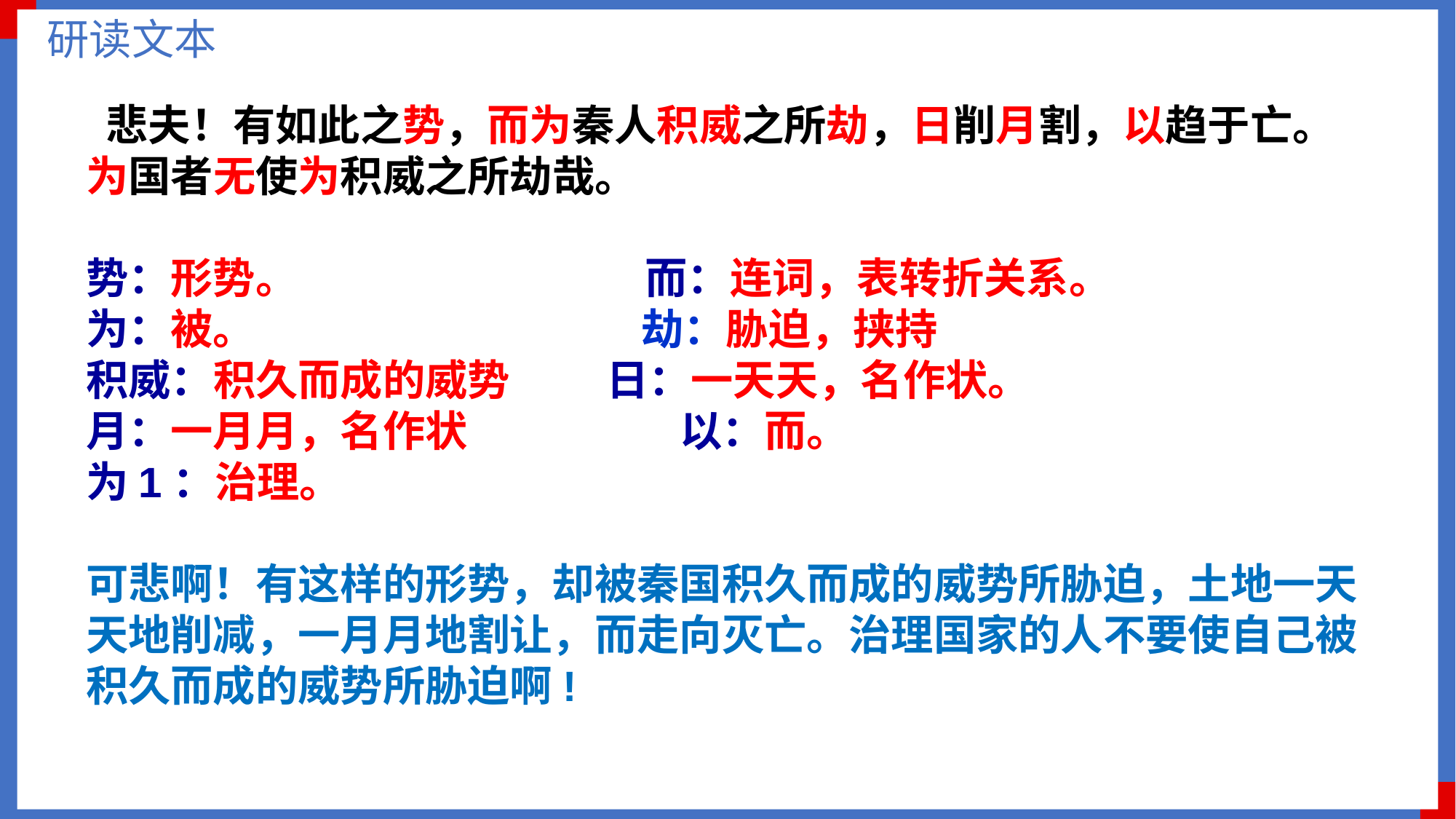

研读文本
 悲夫！有如此之势，而为秦人积威之所劫，日削月割，以趋于亡。为国者无使为积威之所劫哉。

势：形势。                                    而：连词，表转折关系。
为：被。                                        劫：胁迫，挟持
积威：积久而成的威势          日：一天天，名作状。
月：一月月，名作状                      以：而。
为1：治理。

可悲啊！有这样的形势，却被秦国积久而成的威势所胁迫，土地一天天地削减，一月月地割让，而走向灭亡。治理国家的人不要使自己被积久而成的威势所胁迫啊!